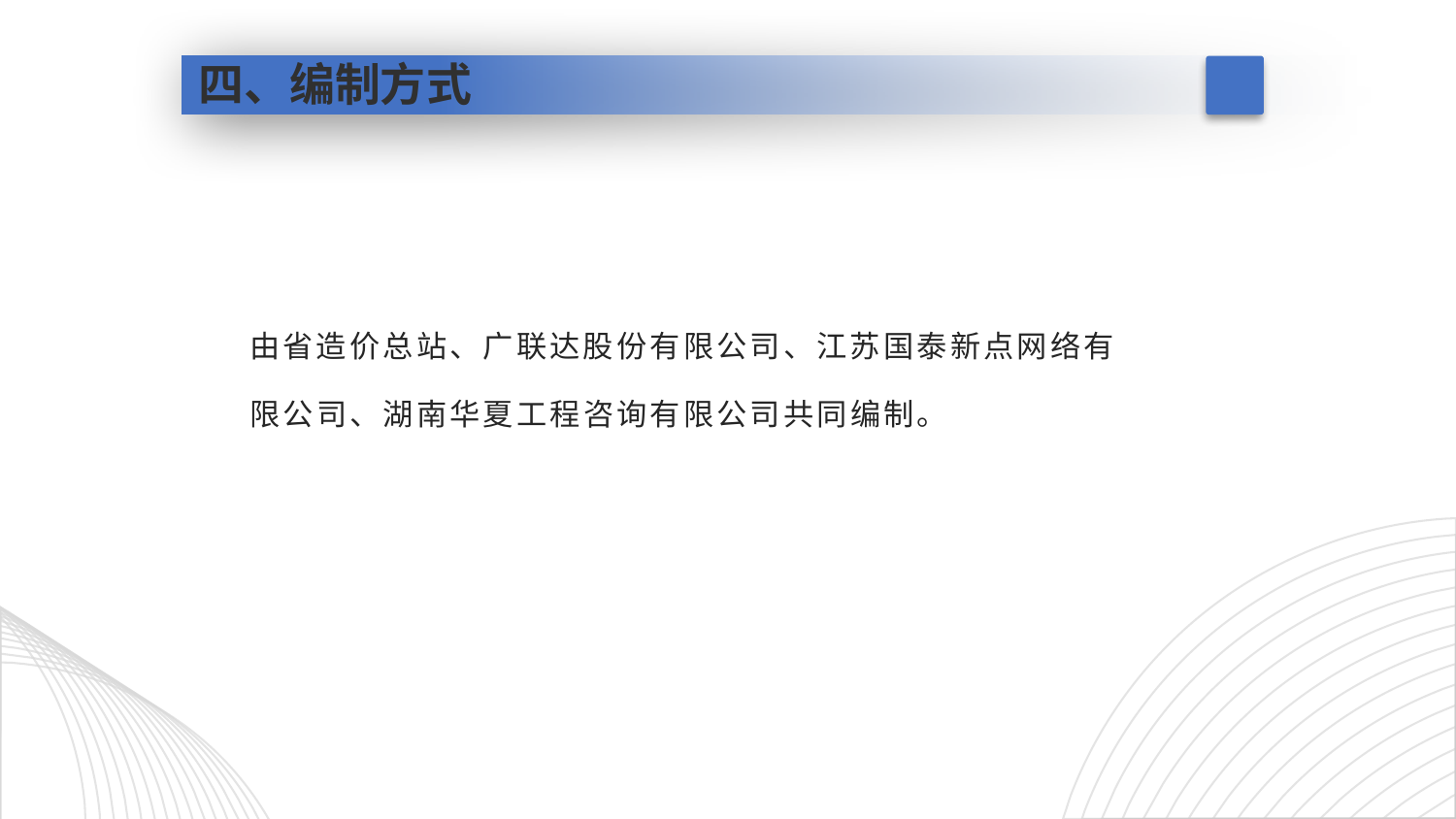

# 四、编制方式

由省造价总站、广联达股份有限公司、江苏国泰新点网络有
限公司、湖南华夏工程咨询有限公司共同编制。